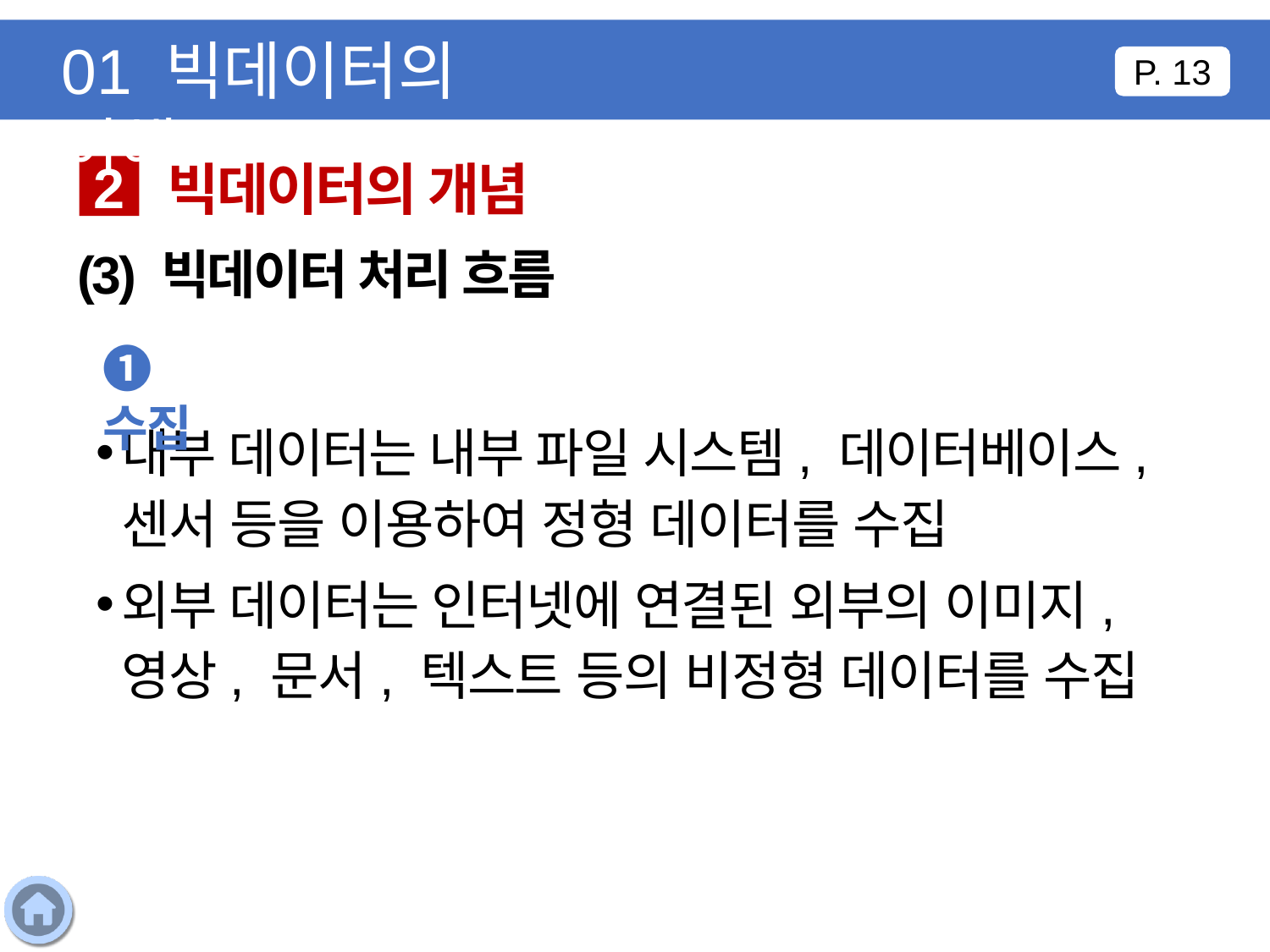

01 빅데이터의 이해
P. 13
빅데이터의 개념
2
(3) 빅데이터 처리 흐름
❶ 수집
내부 데이터는 내부 파일 시스템, 데이터베이스, 센서 등을 이용하여 정형 데이터를 수집
외부 데이터는 인터넷에 연결된 외부의 이미지, 영상, 문서, 텍스트 등의 비정형 데이터를 수집